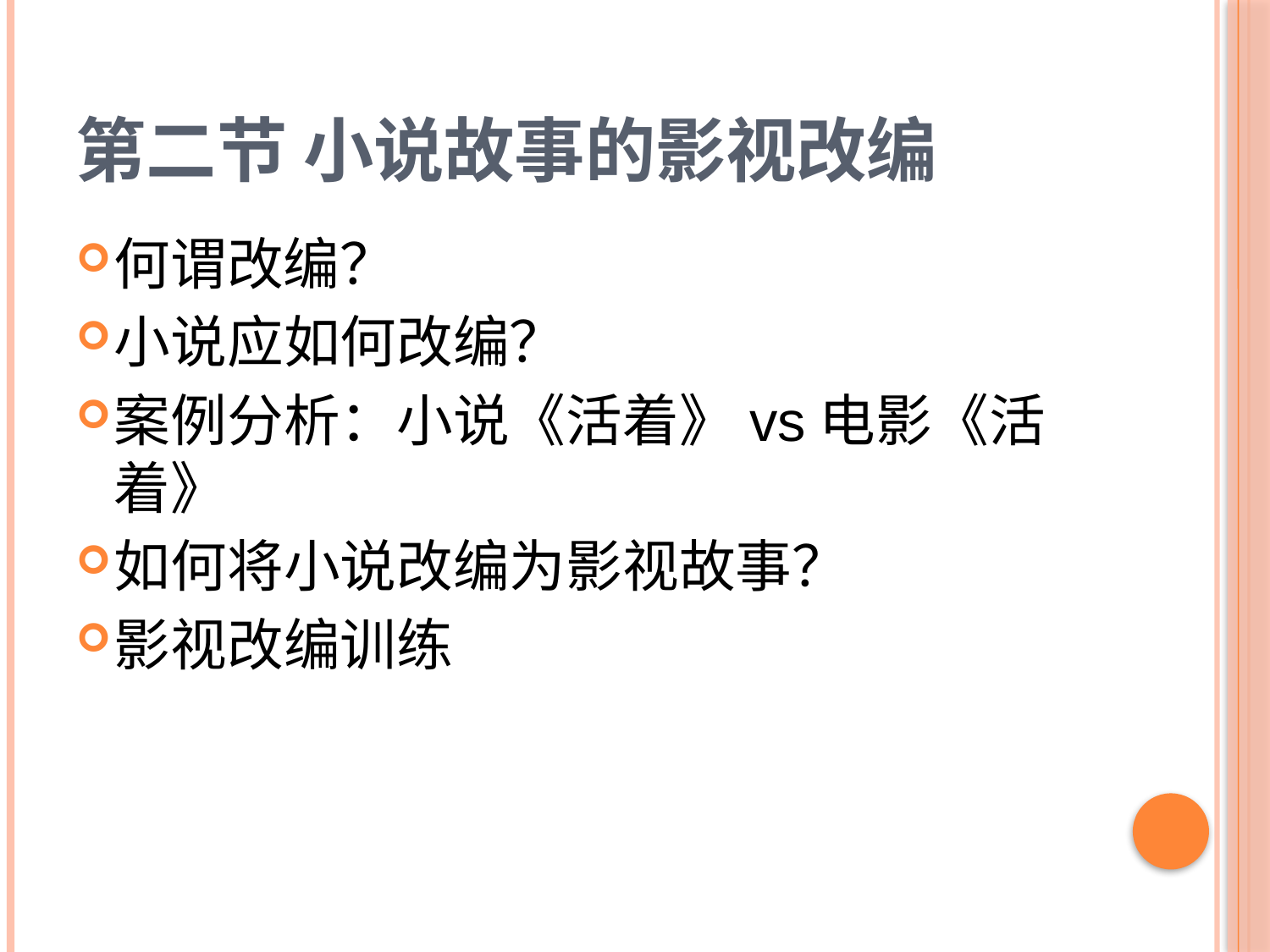

# 第二节 小说故事的影视改编
何谓改编？
小说应如何改编？
案例分析：小说《活着》vs电影《活着》
如何将小说改编为影视故事？
影视改编训练